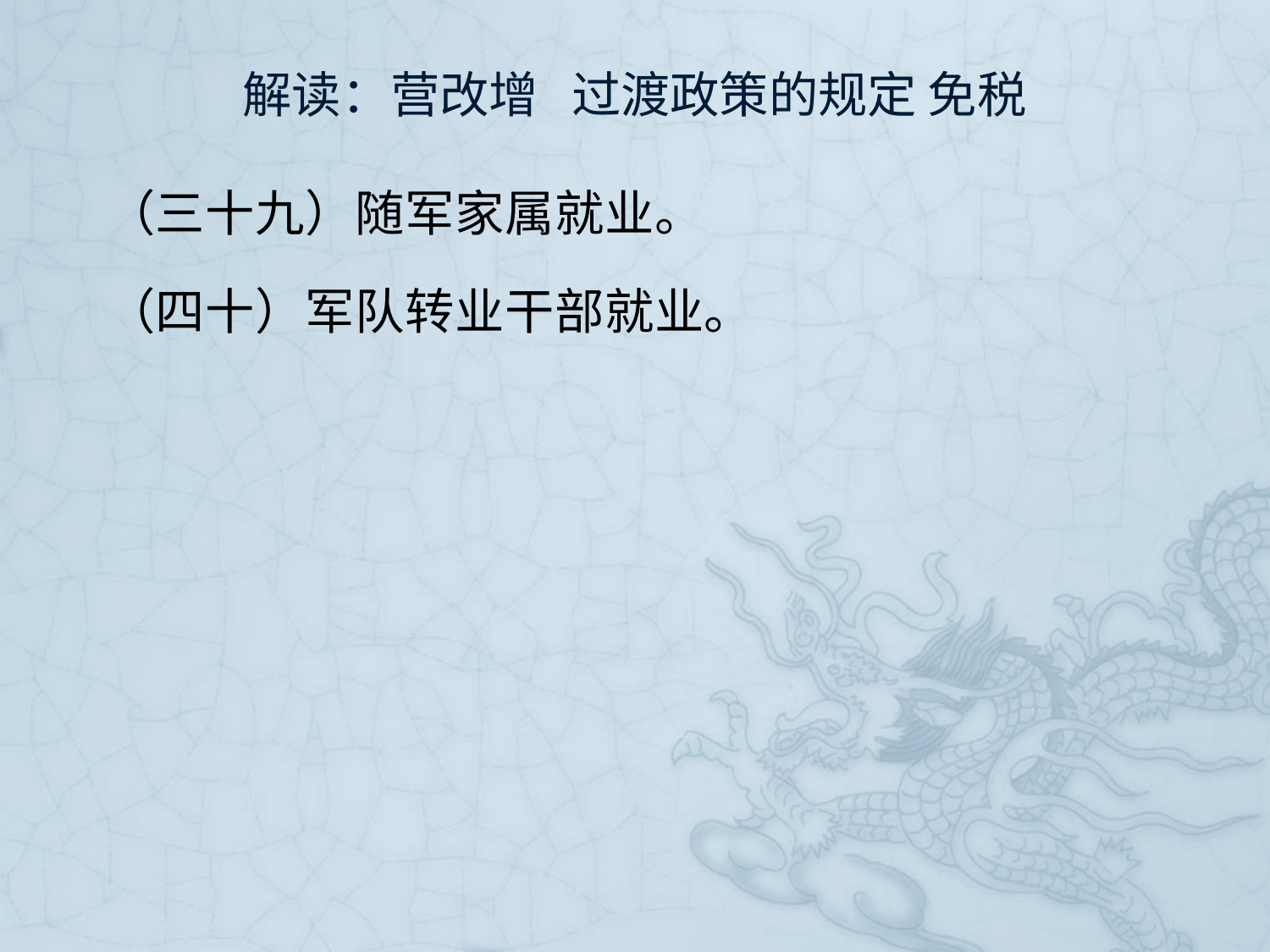

# 解读：营改增   过渡政策的规定 免税
（三十九）随军家属就业。
（四十）军队转业干部就业。